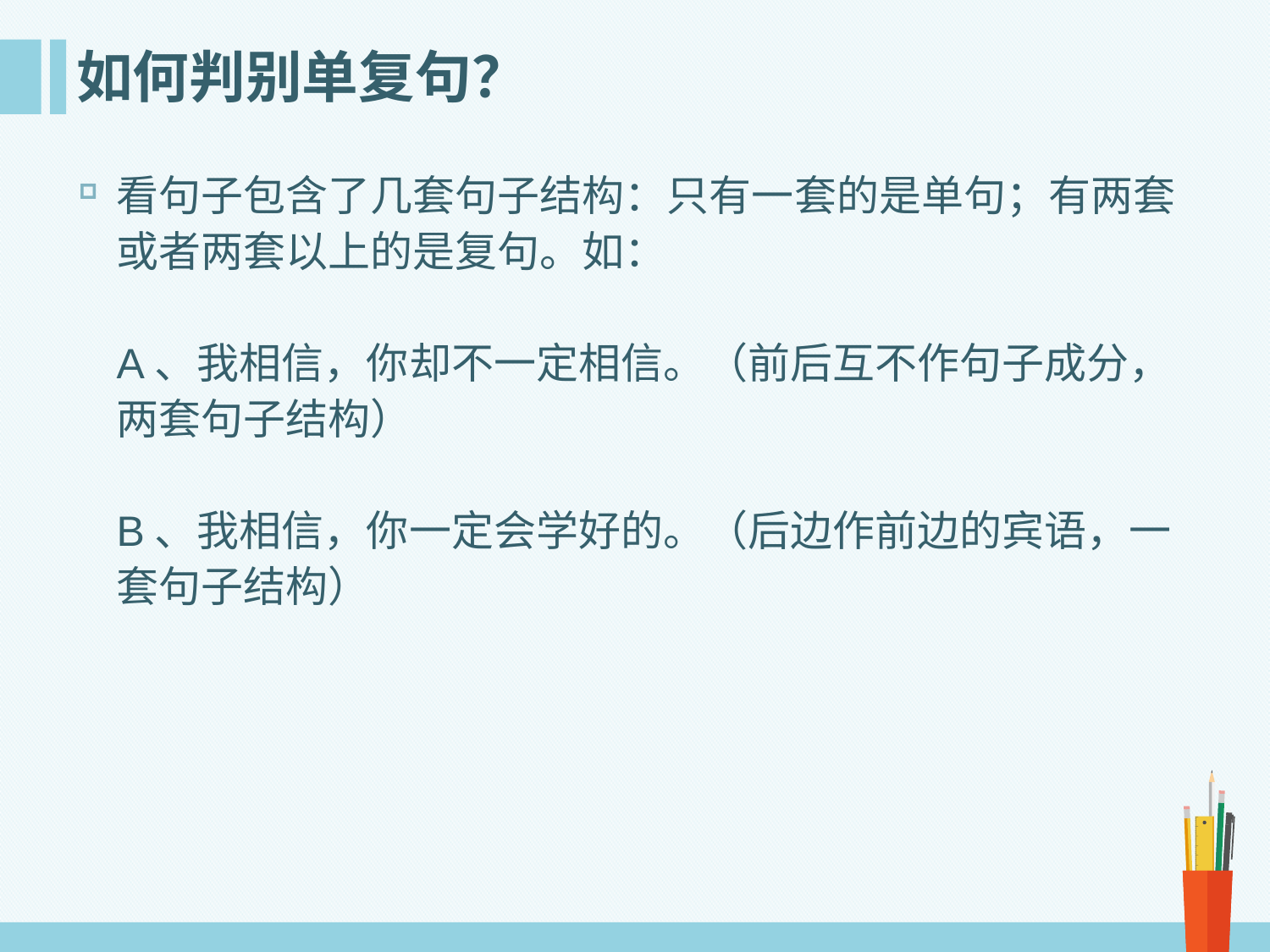

# 如何判别单复句？
看句子包含了几套句子结构：只有一套的是单句；有两套或者两套以上的是复句。如：
A、我相信，你却不一定相信。（前后互不作句子成分，两套句子结构）
B、我相信，你一定会学好的。（后边作前边的宾语，一套句子结构）